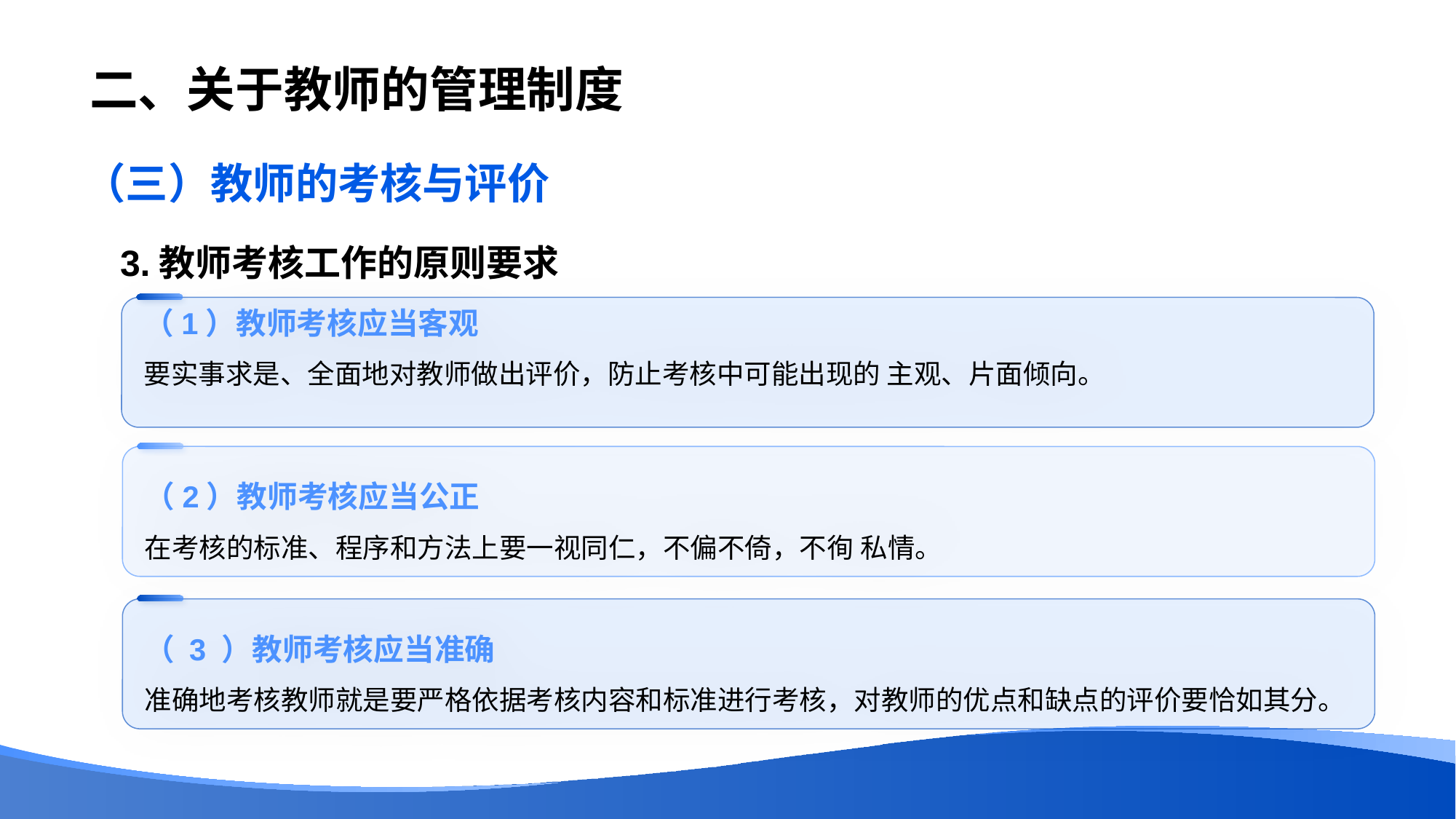

# 二、关于教师的管理制度
（三）教师的考核与评价
3.教师考核工作的原则要求

（1）教师考核应当客观
要实事求是、全面地对教师做出评价，防止考核中可能出现的 主观、片面倾向。

（2）教师考核应当公正
在考核的标准、程序和方法上要一视同仁，不偏不倚，不徇 私情。

（ 3 ）教师考核应当准确
准确地考核教师就是要严格依据考核内容和标准进行考核，对教师的优点和缺点的评价要恰如其分。